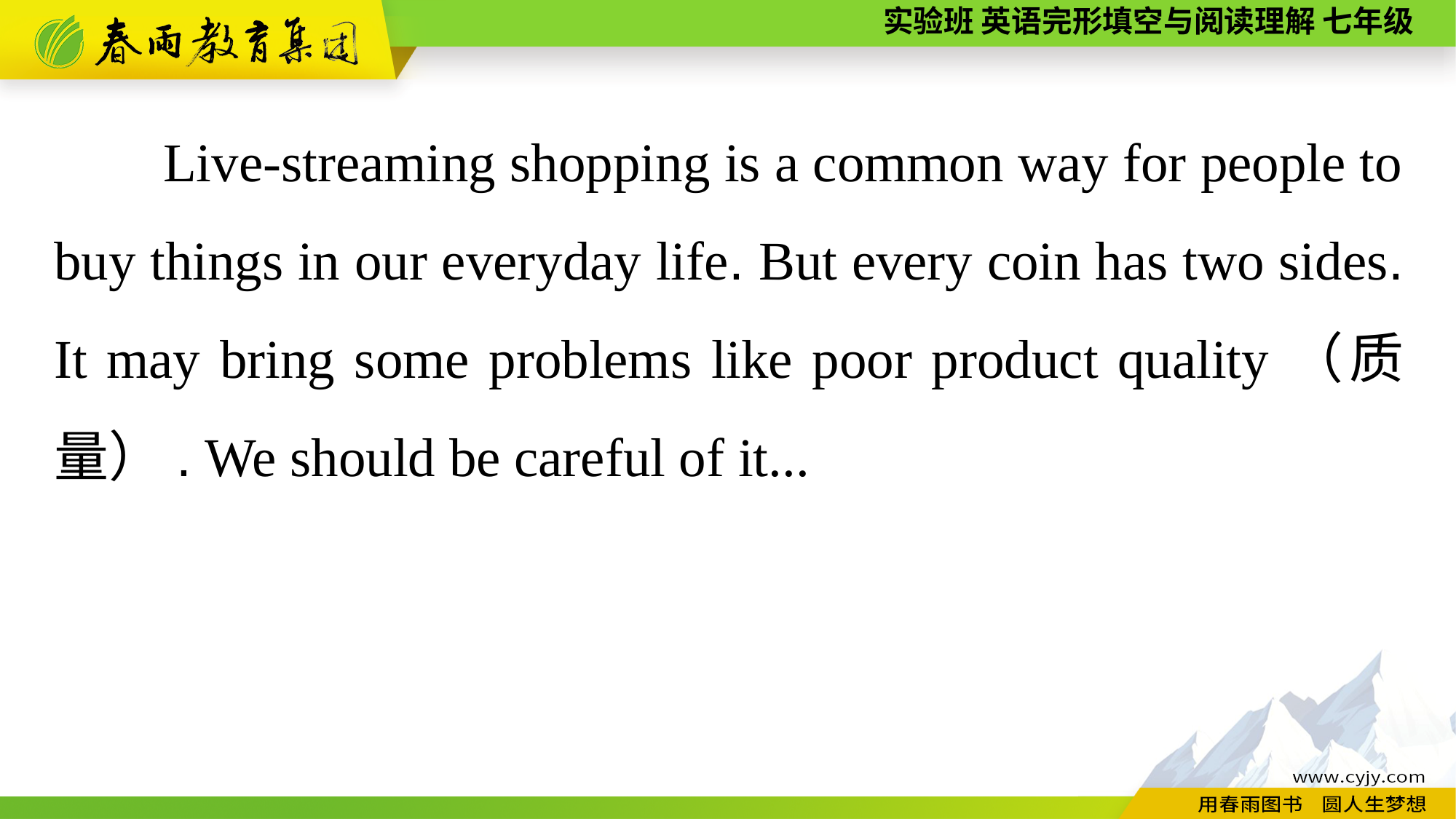

Live-streaming shopping is a common way for people to buy things in our everyday life. But every coin has two sides. It may bring some problems like poor product quality（质量）. We should be careful of it...